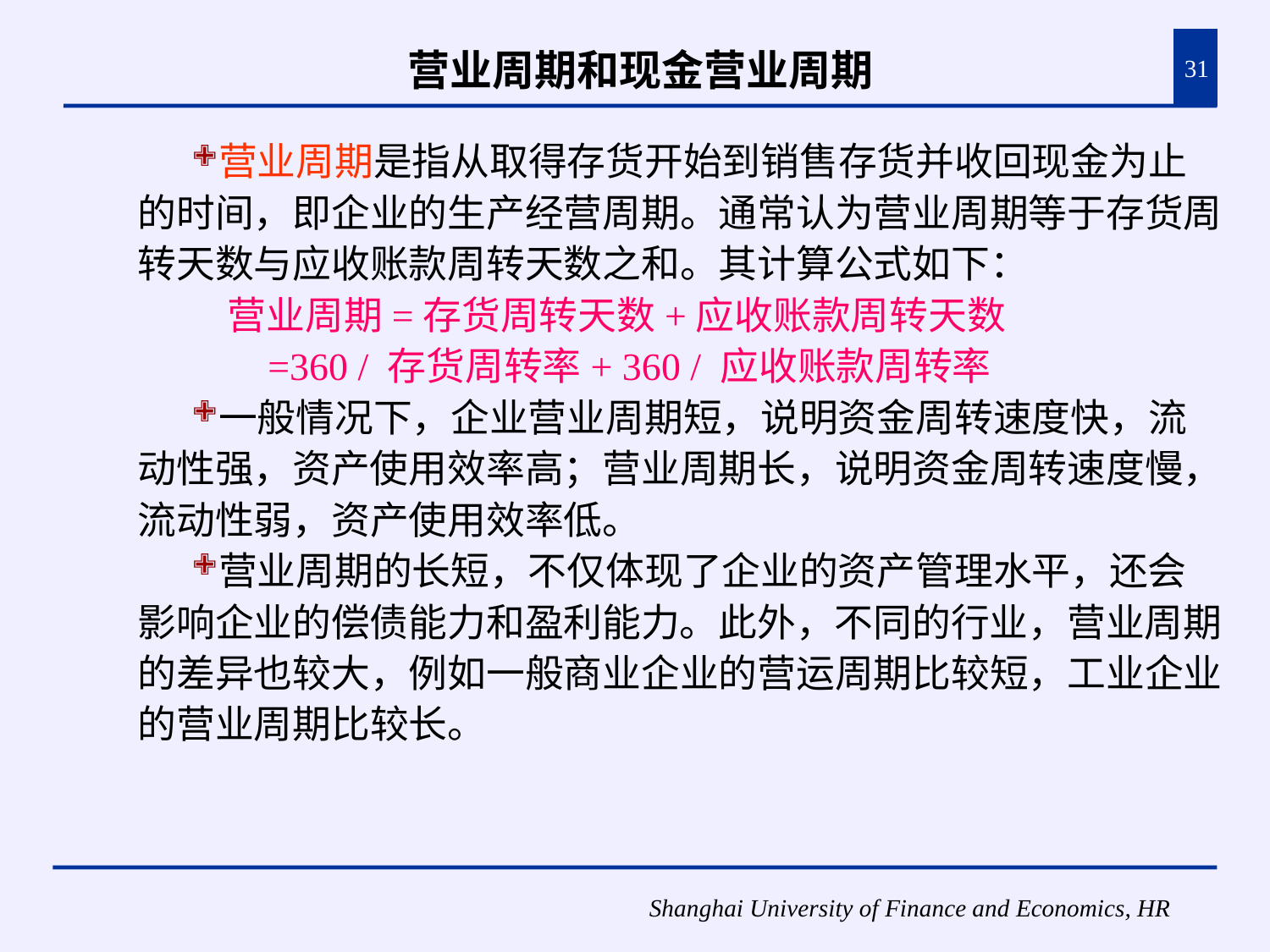

# 营业周期和现金营业周期
31
营业周期是指从取得存货开始到销售存货并收回现金为止的时间，即企业的生产经营周期。通常认为营业周期等于存货周转天数与应收账款周转天数之和。其计算公式如下：
          营业周期=存货周转天数+应收账款周转天数
              =360 / 存货周转率+ 360 / 应收账款周转率
一般情况下，企业营业周期短，说明资金周转速度快，流动性强，资产使用效率高；营业周期长，说明资金周转速度慢，流动性弱，资产使用效率低。
营业周期的长短，不仅体现了企业的资产管理水平，还会影响企业的偿债能力和盈利能力。此外，不同的行业，营业周期的差异也较大，例如一般商业企业的营运周期比较短，工业企业的营业周期比较长。